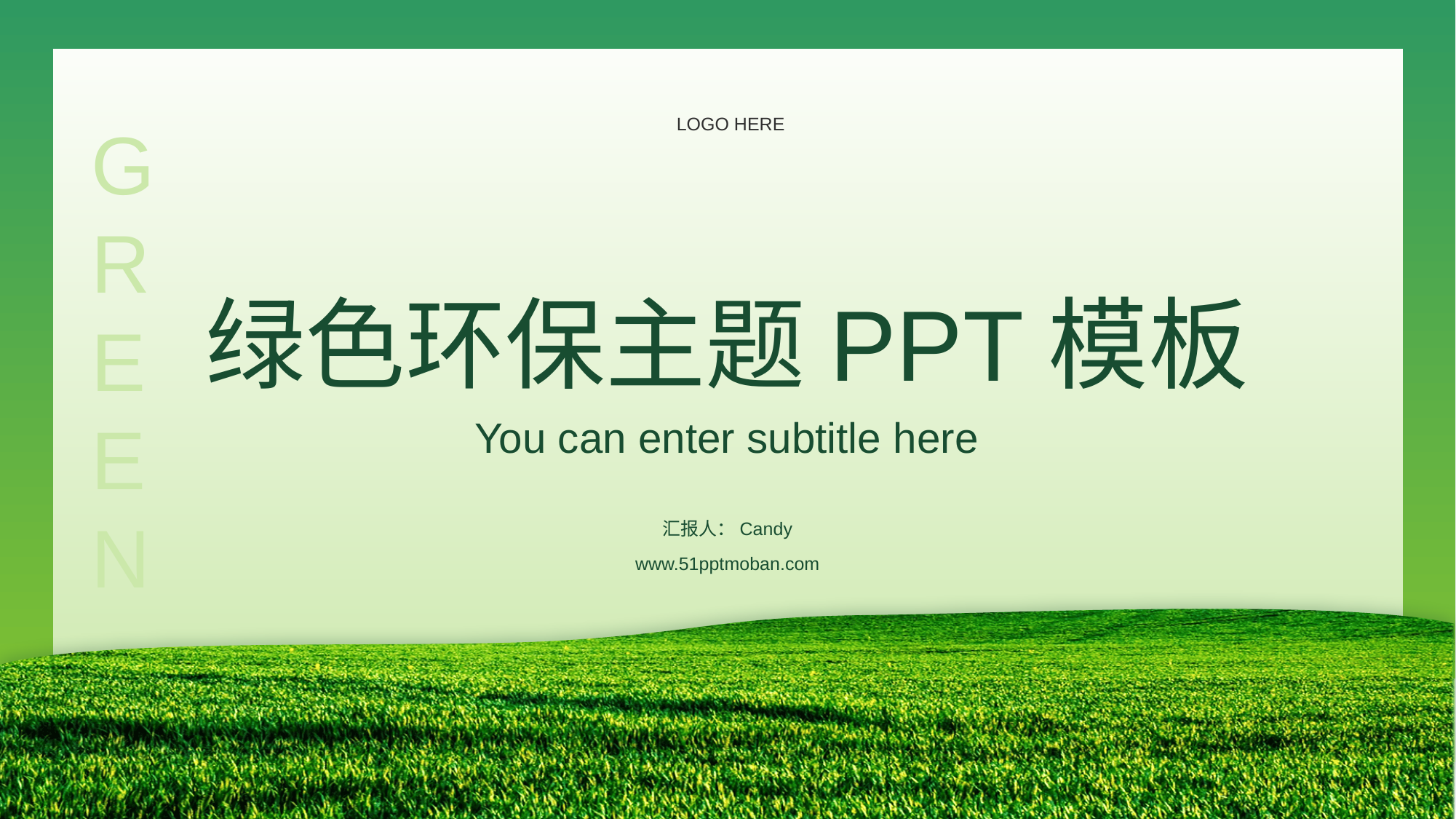

G
R
E
E
N
LOGO HERE
# 绿色环保主题PPT模板
You can enter subtitle here
汇报人：Candy
www.51pptmoban.com